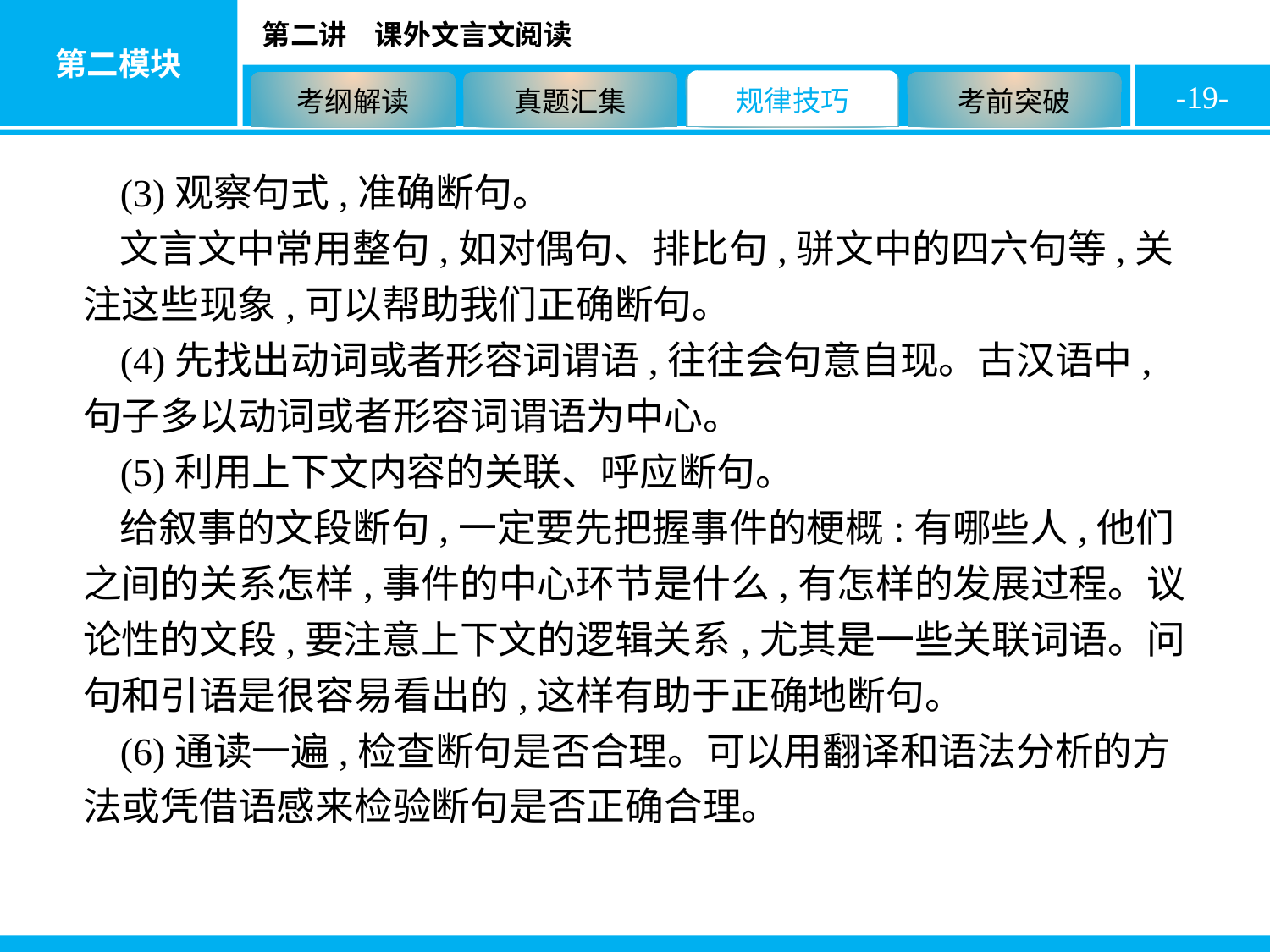

-19-
(3)观察句式,准确断句。
文言文中常用整句,如对偶句、排比句,骈文中的四六句等,关注这些现象,可以帮助我们正确断句。
(4)先找出动词或者形容词谓语,往往会句意自现。古汉语中,句子多以动词或者形容词谓语为中心。
(5)利用上下文内容的关联、呼应断句。
给叙事的文段断句,一定要先把握事件的梗概:有哪些人,他们之间的关系怎样,事件的中心环节是什么,有怎样的发展过程。议论性的文段,要注意上下文的逻辑关系,尤其是一些关联词语。问句和引语是很容易看出的,这样有助于正确地断句。
(6)通读一遍,检查断句是否合理。可以用翻译和语法分析的方法或凭借语感来检验断句是否正确合理。